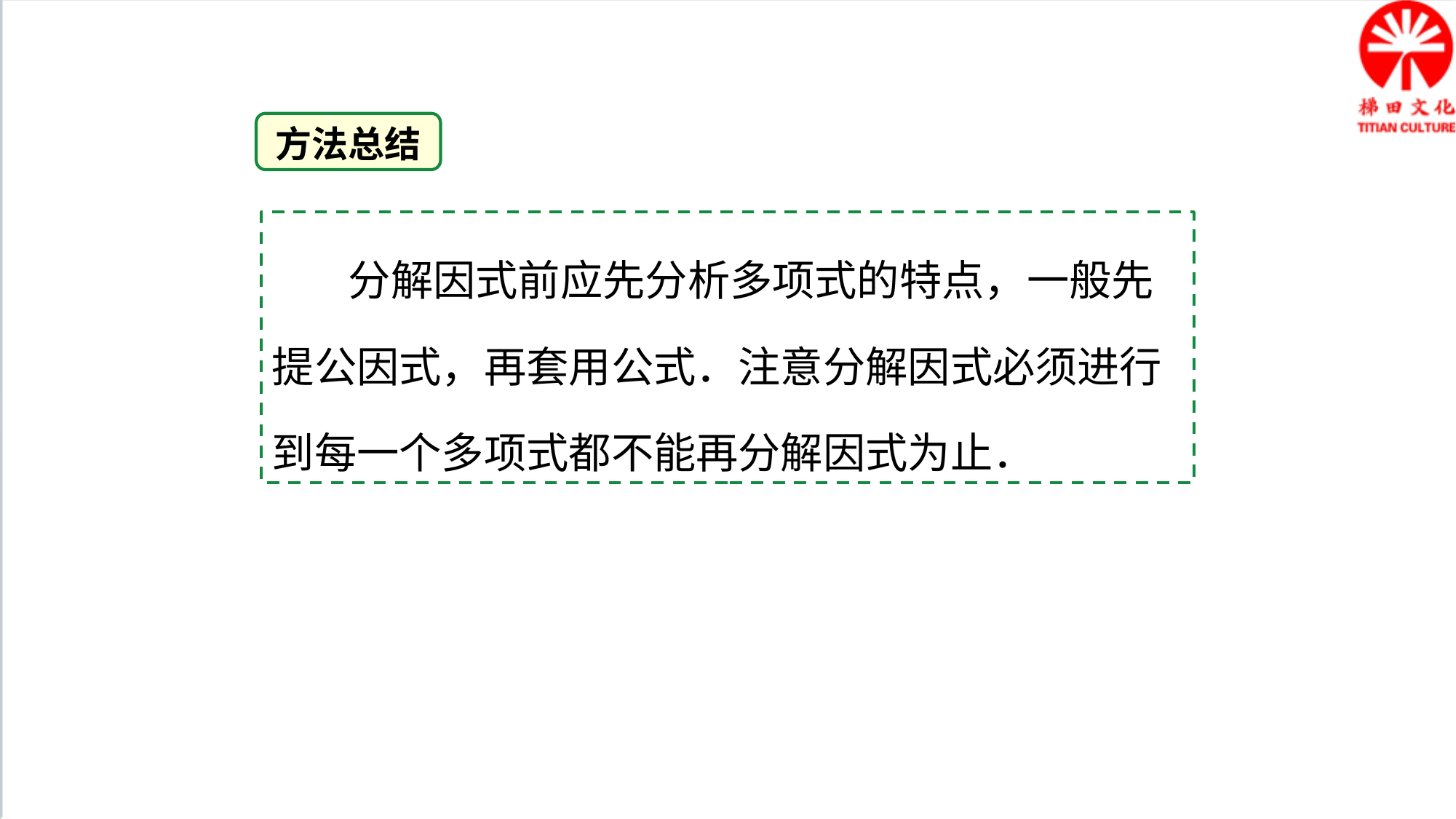

方法总结
       分解因式前应先分析多项式的特点，一般先提公因式，再套用公式．注意分解因式必须进行到每一个多项式都不能再分解因式为止．